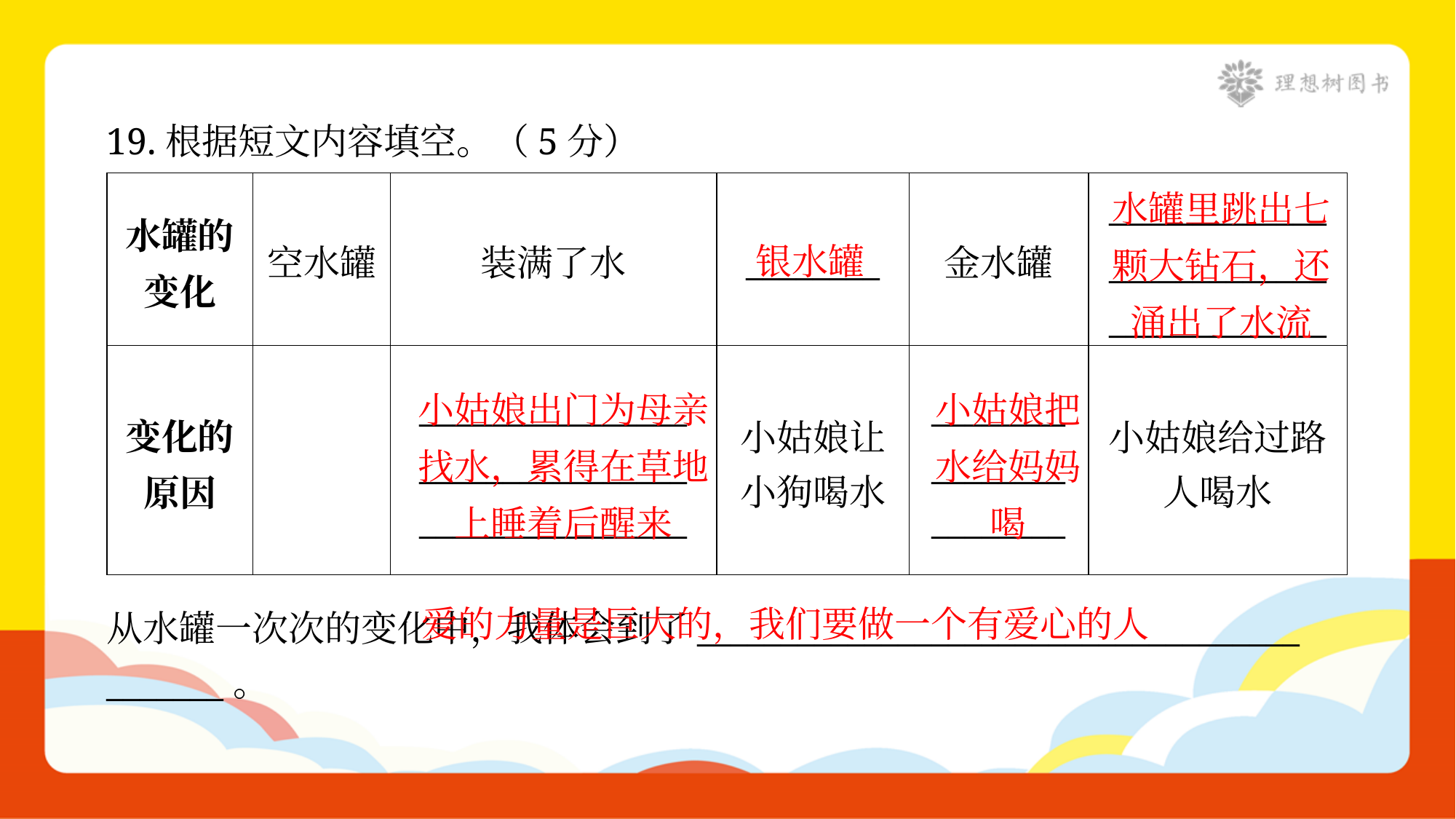

19.根据短文内容填空。（5分）
| 水罐的 变化 | 空水罐 | 装满了水 | \_\_\_\_\_\_\_\_ | 金水罐 | \_\_\_\_\_\_\_\_\_\_\_\_\_ \_\_\_\_\_\_\_\_\_\_\_\_\_ \_\_\_\_\_\_\_\_\_\_\_\_\_ |
| --- | --- | --- | --- | --- | --- |
| 变化的 原因 |  | \_\_\_\_\_\_\_\_\_\_\_\_\_\_\_\_ \_\_\_\_\_\_\_\_\_\_\_\_\_\_\_\_ \_\_\_\_\_\_\_\_\_\_\_\_\_\_\_\_ | 小姑娘让 小狗喝水 | \_\_\_\_\_\_\_\_ \_\_\_\_\_\_\_\_ \_\_\_\_\_\_\_\_ | 小姑娘给过路 人喝水 |
水罐里跳出七颗大钻石，还涌出了水流
银水罐
小姑娘出门为母亲找水，累得在草地上睡着后醒来
小姑娘把水给妈妈喝
                                 爱的力量是巨大的，我们要做一个有爱心的人
从水罐一次次的变化中，我体会到了____________________________________
_______。